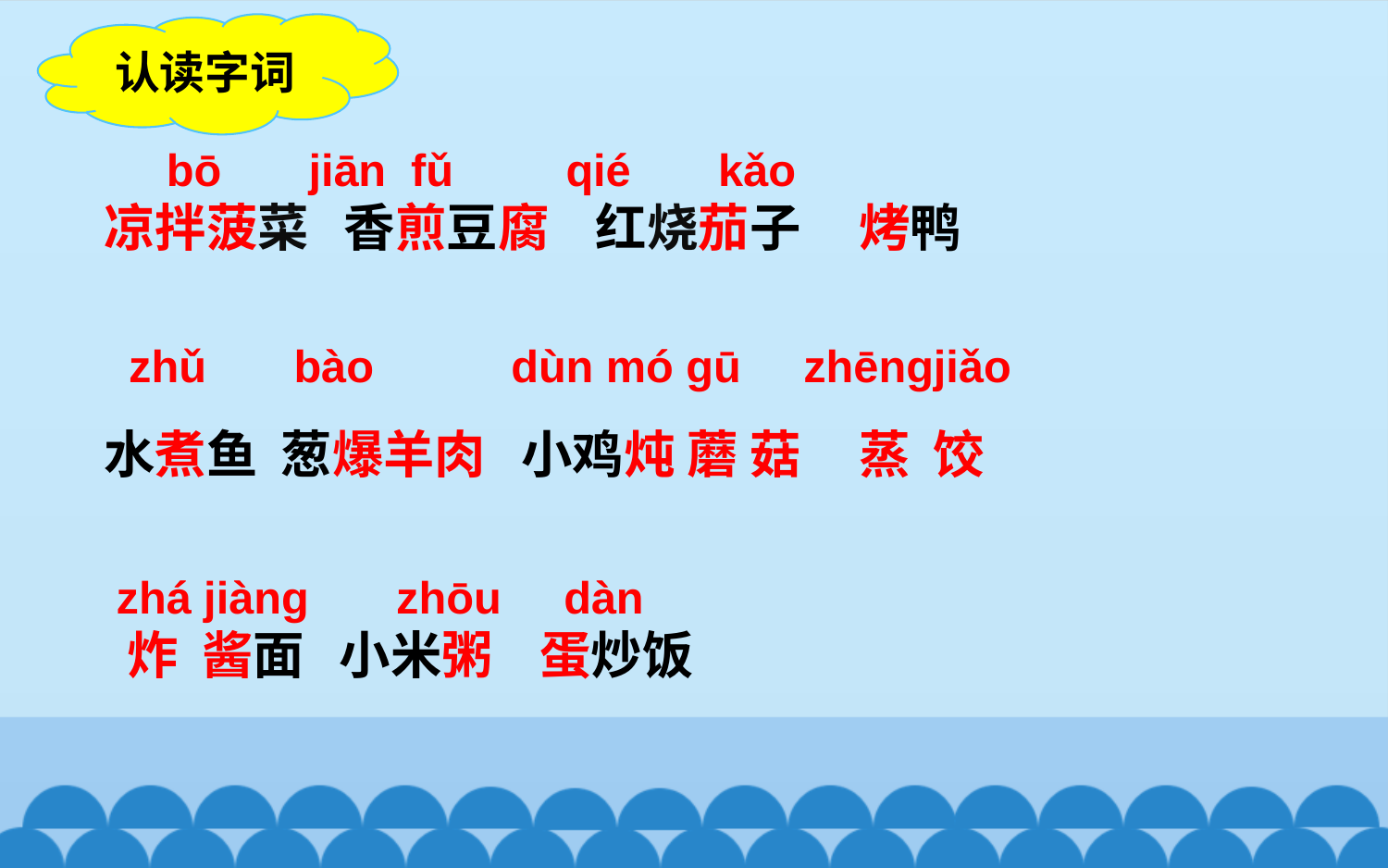

认读字词
     bō       jiān  fǔ         qié       kǎo
凉拌菠菜   香煎豆腐    红烧茄子     烤鸭

  zhǔ       bào           dùn mó ɡū     zhēnɡjiǎo
水煮鱼  葱爆羊肉   小鸡炖 蘑 菇     蒸  饺

 zhá jiànɡ       zhōu     dàn
 炸  酱面   小米粥    蛋炒饭